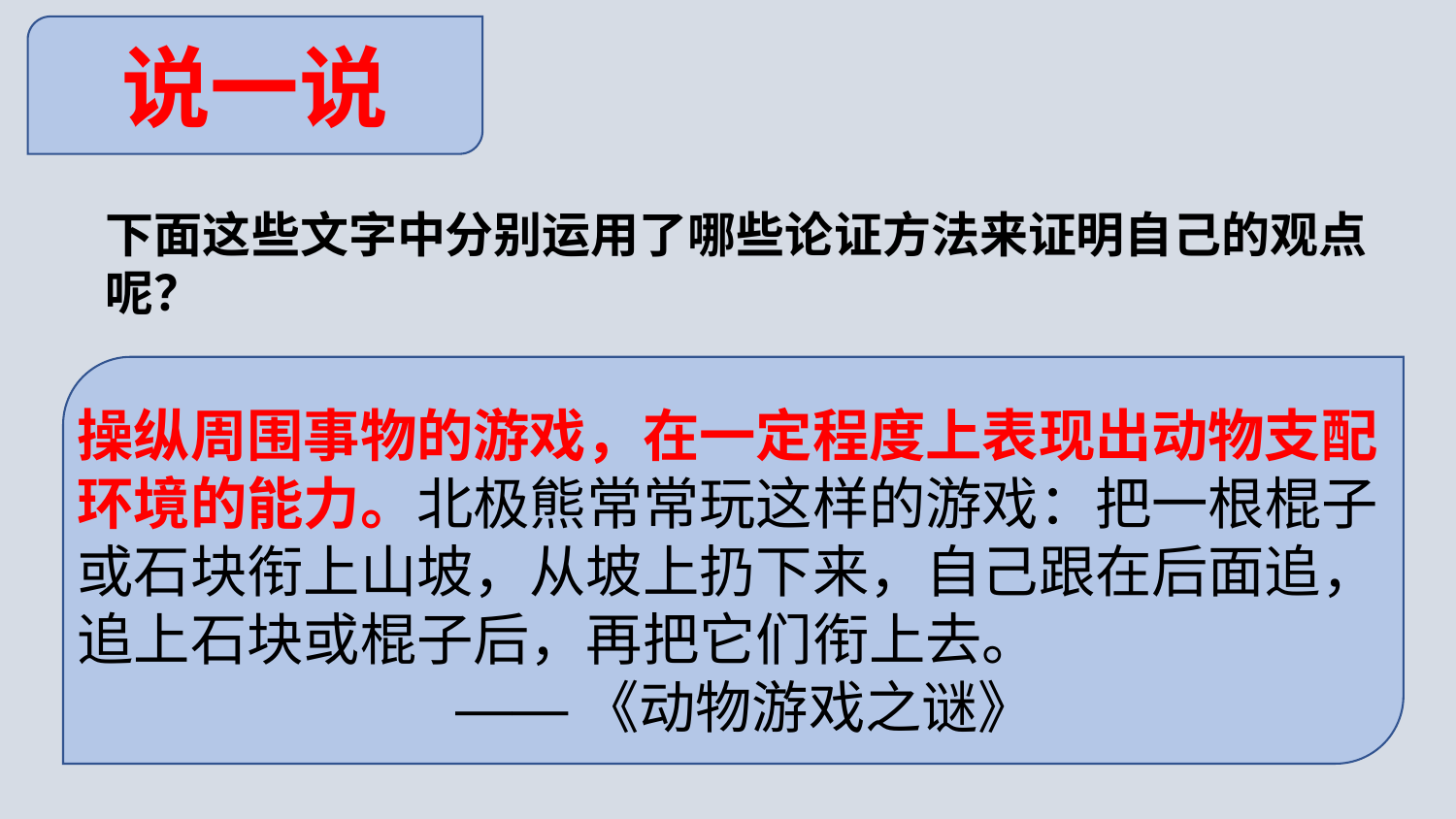

说一说
下面这些文字中分别运用了哪些论证方法来证明自己的观点呢？

操纵周围事物的游戏，在一定程度上表现出动物支配环境的能力。北极熊常常玩这样的游戏：把一根棍子或石块衔上山坡，从坡上扔下来，自己跟在后面追，追上石块或棍子后，再把它们衔上去。
                        ——《动物游戏之谜》